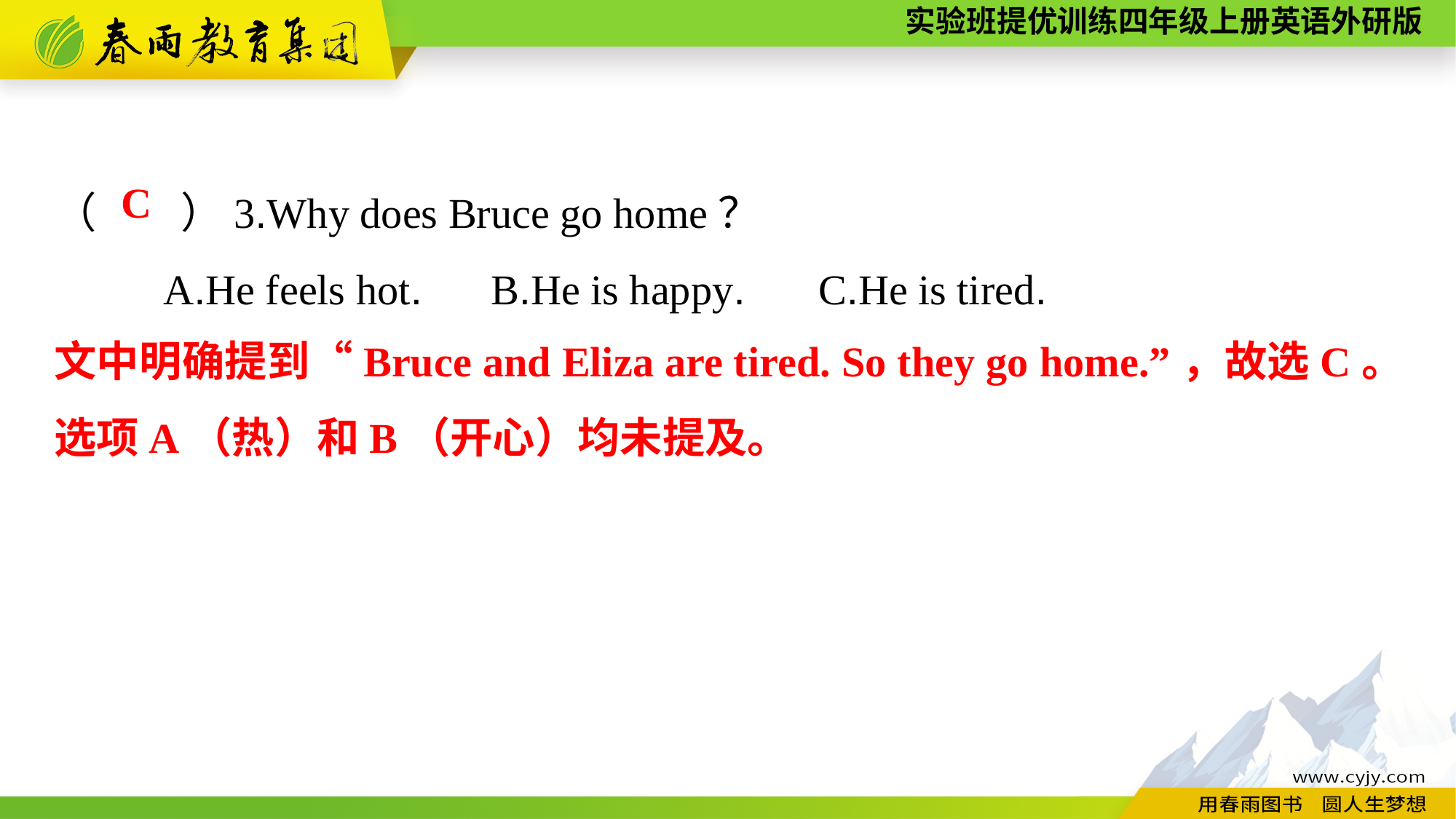

（　　）3.Why does Bruce go home？
	A.He feels hot.	B.He is happy.	C.He is tired.
C
文中明确提到“Bruce and Eliza are tired. So they go home.”，故选C。选项A（热）和B（开心）均未提及。